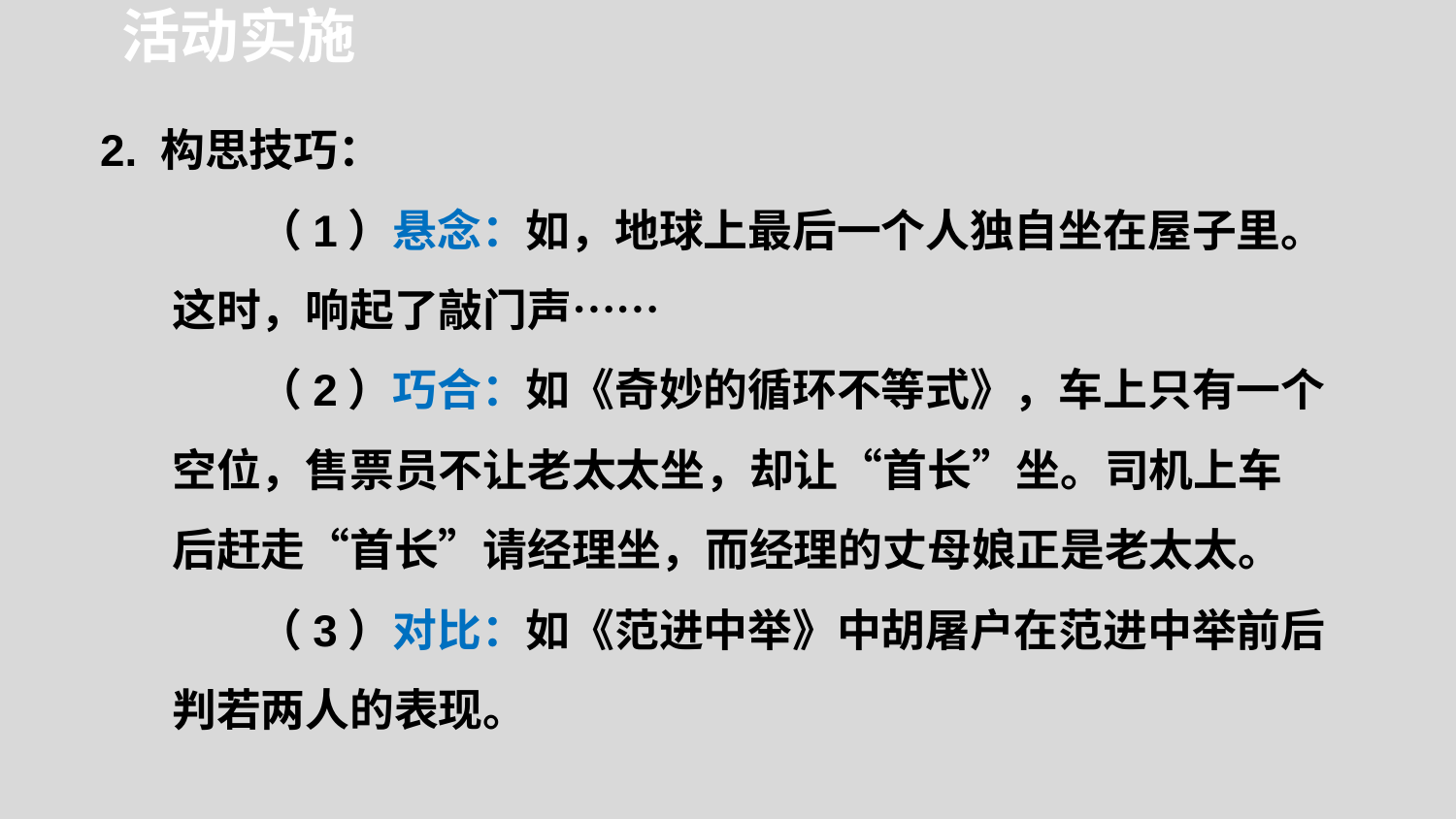

活动实施
2. 构思技巧：
（1）悬念：如，地球上最后一个人独自坐在屋子里。这时，响起了敲门声……
（2）巧合：如《奇妙的循环不等式》，车上只有一个空位，售票员不让老太太坐，却让“首长”坐。司机上车后赶走“首长”请经理坐，而经理的丈母娘正是老太太。
（3）对比：如《范进中举》中胡屠户在范进中举前后判若两人的表现。